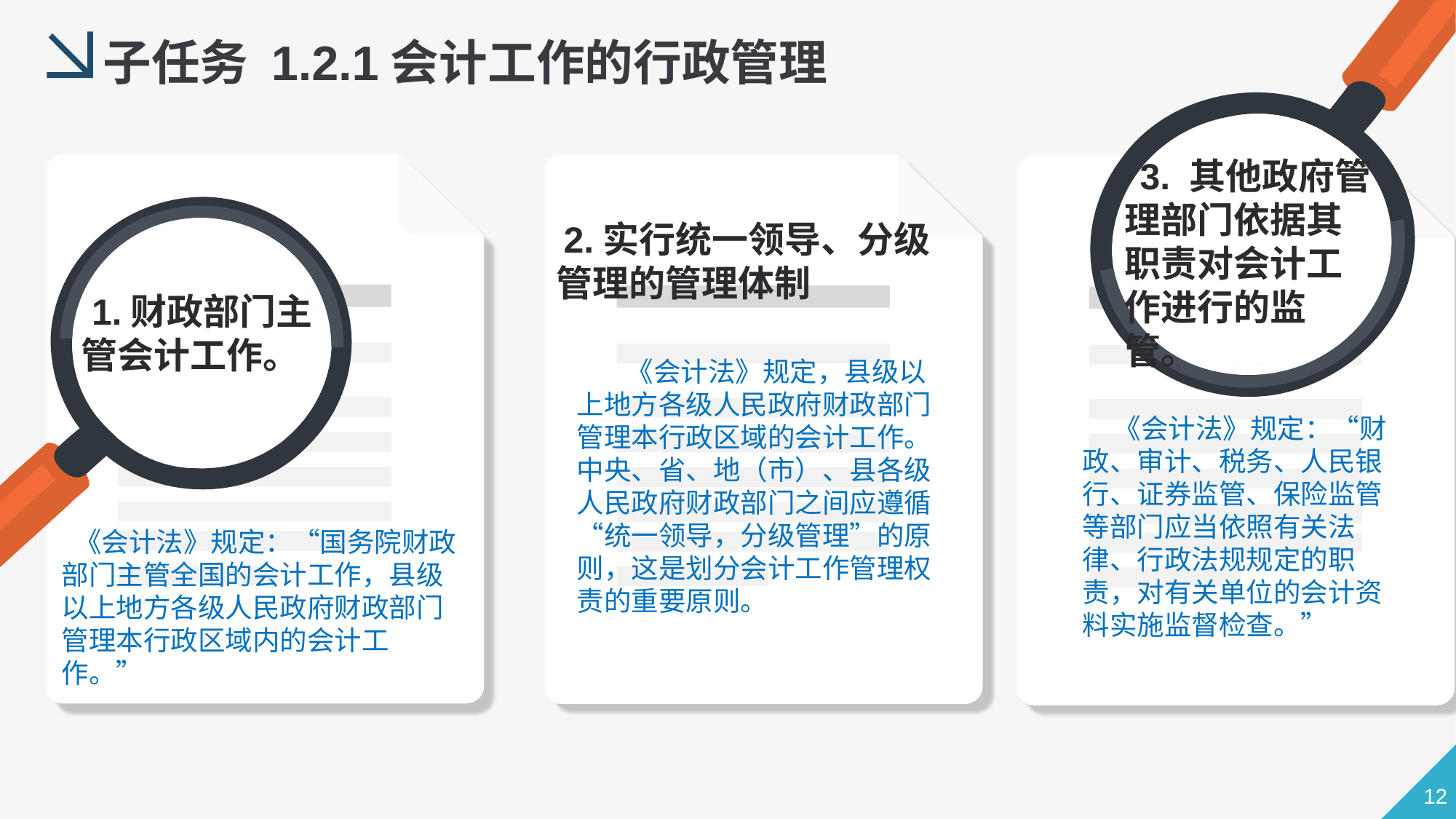

子任务 1.2.1会计工作的行政管理

  3. 其他政府管理部门依据其职责对会计工作进行的监管。

 2.实行统一领导、分级管理的管理体制
 1.财政部门主管会计工作。
       《会计法》规定，县级以上地方各级人民政府财政部门管理本行政区域的会计工作。中央、省、地（市）、县各级人民政府财政部门之间应遵循“统一领导，分级管理”的原则，这是划分会计工作管理权责的重要原则。
    《会计法》规定：“财政、审计、税务、人民银行、证券监管、保险监管等部门应当依照有关法律、行政法规规定的职责，对有关单位的会计资料实施监督检查。”
 《会计法》规定：“国务院财政部门主管全国的会计工作，县级以上地方各级人民政府财政部门管理本行政区域内的会计工作。”